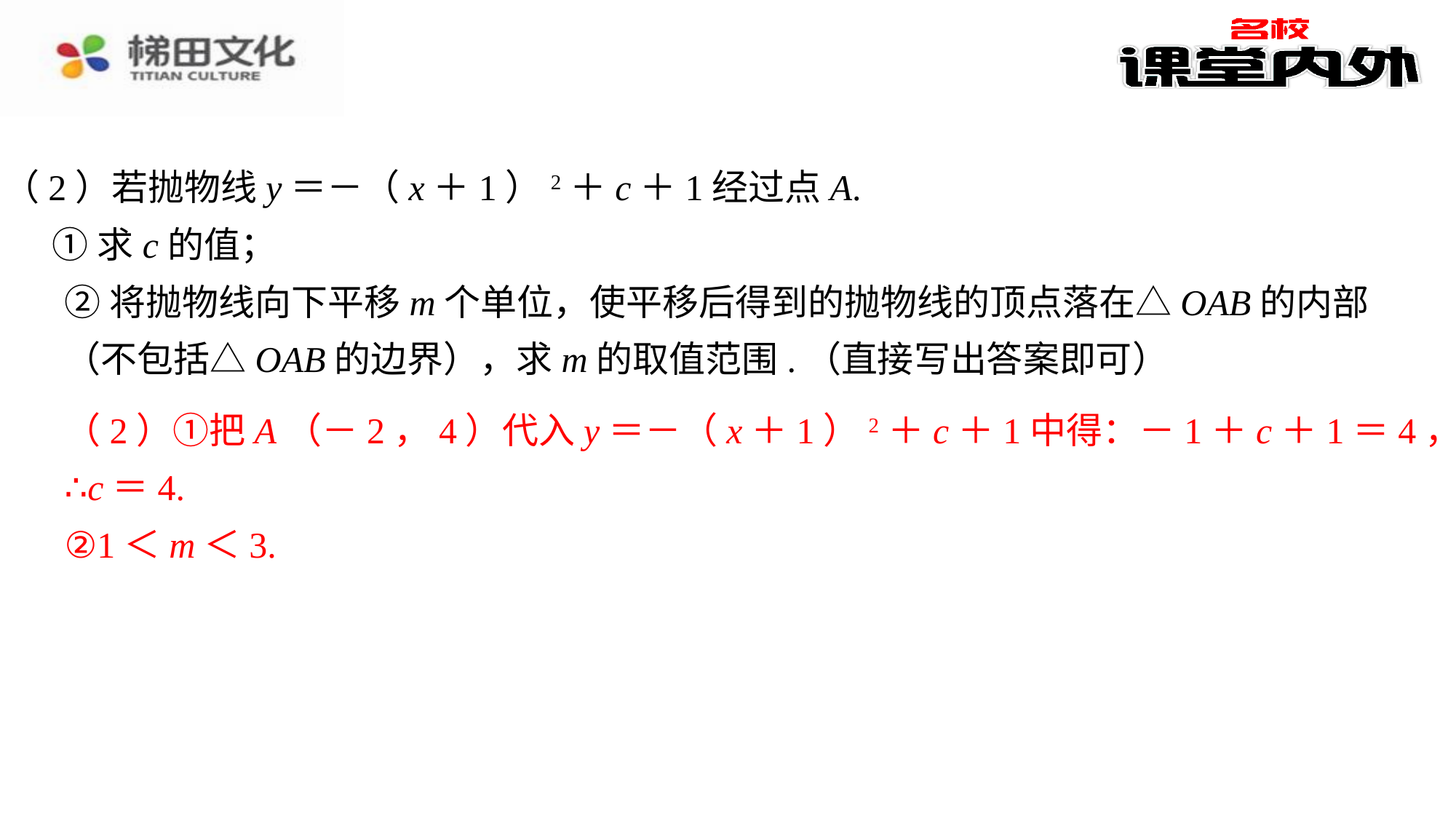

（2）若抛物线y＝－（x＋1）2＋c＋1经过点A.
①求c的值；
②将抛物线向下平移m个单位，使平移后得到的抛物线的顶点落在△OAB的内部（不包括△OAB的边界），求m的取值范围.（直接写出答案即可）
（2）①把A（－2，4）代入y＝－（x＋1）2＋c＋1中得：－1＋c＋1＝4，
（2）①把A（－2，4）代入y＝－（x＋1）2＋c＋1中得：－1＋c＋1＝4，⁠
∴c＝4.⁠
∴c＝4.
②1＜m＜3.
②1＜m＜3.⁠